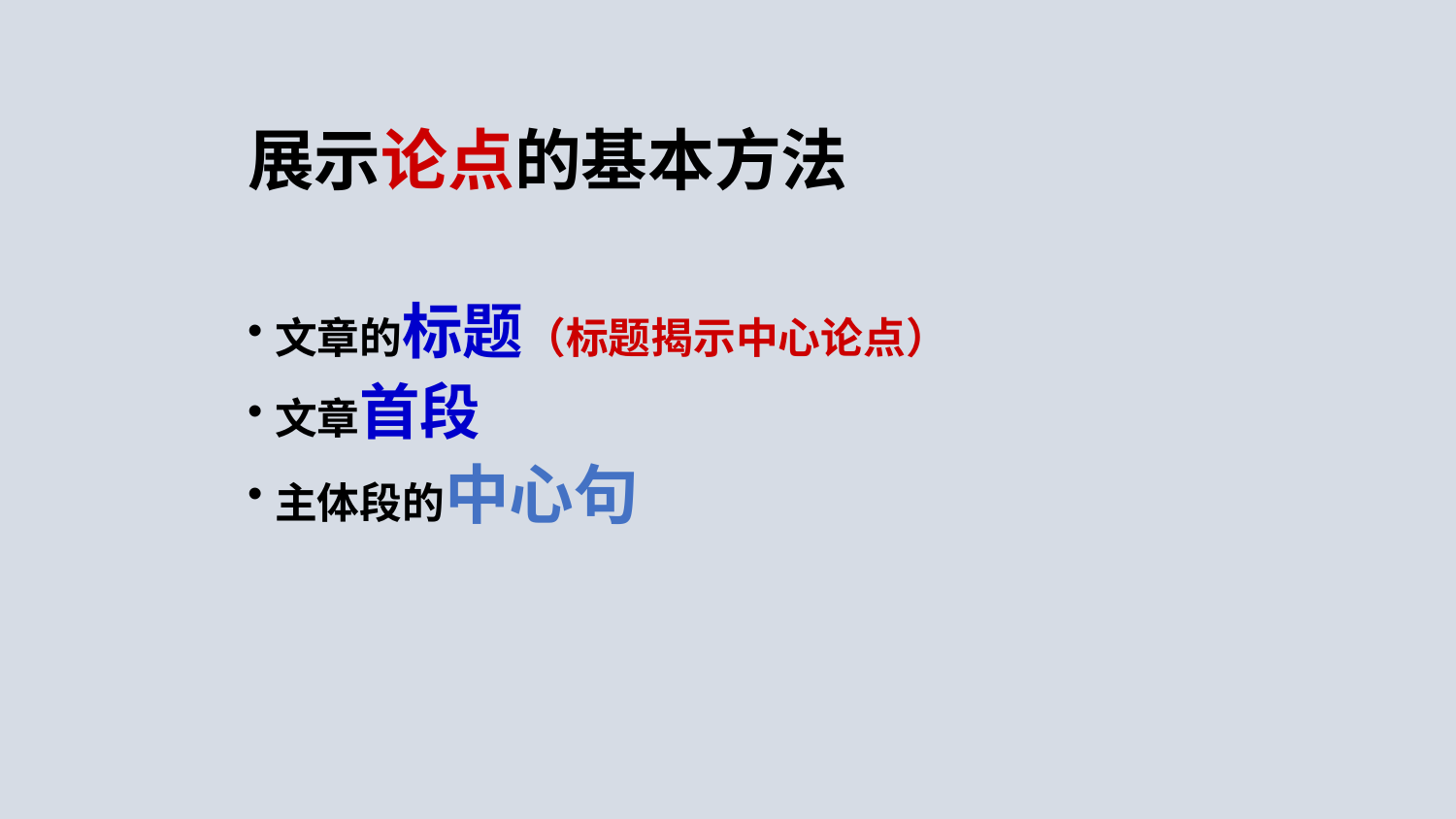

# 展示论点的基本方法
文章的标题（标题揭示中心论点）
文章首段
主体段的中心句